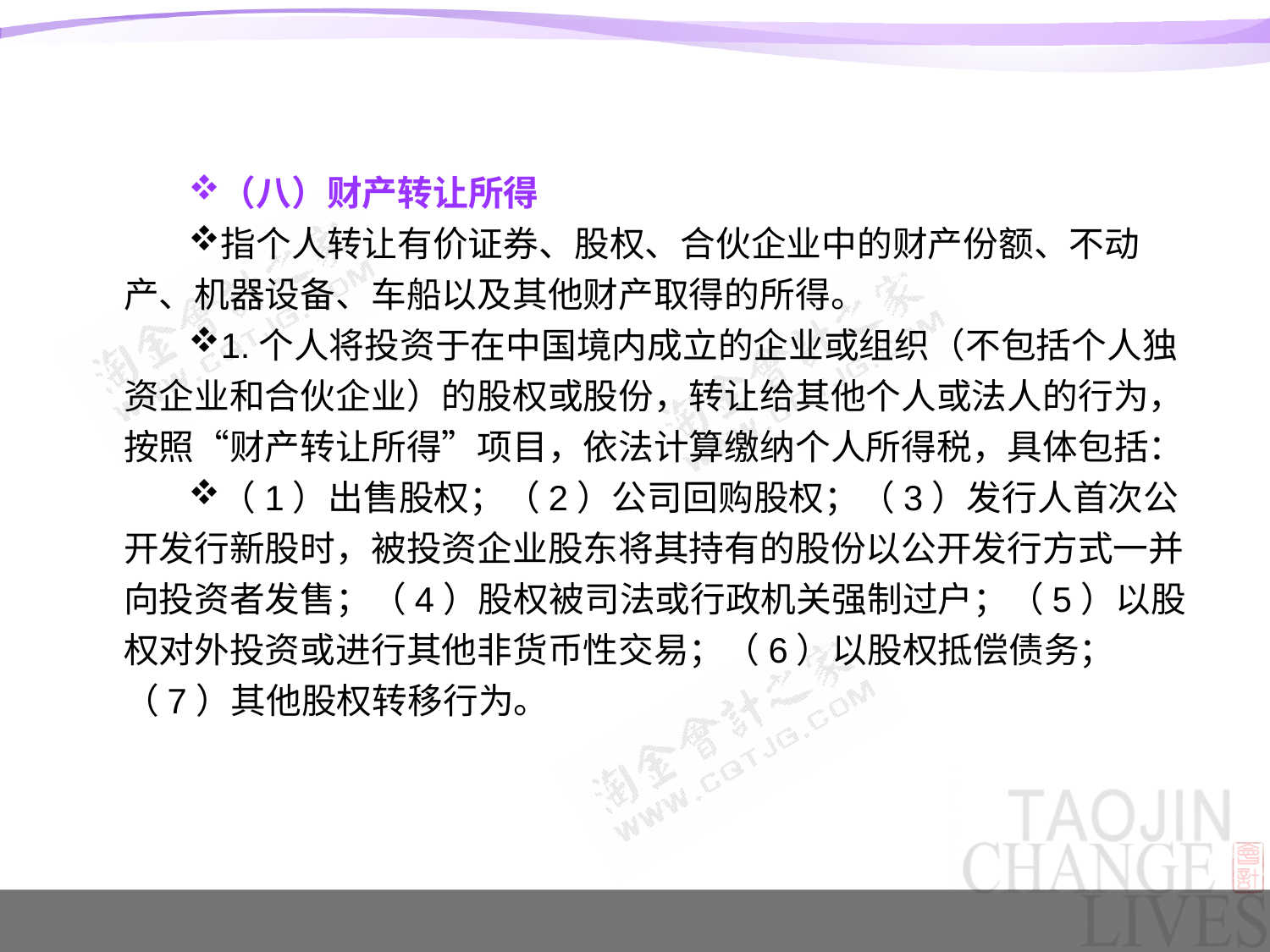

#
（八）财产转让所得
指个人转让有价证券、股权、合伙企业中的财产份额、不动产、机器设备、车船以及其他财产取得的所得。
1.个人将投资于在中国境内成立的企业或组织（不包括个人独资企业和合伙企业）的股权或股份，转让给其他个人或法人的行为，按照“财产转让所得”项目，依法计算缴纳个人所得税，具体包括：
（1）出售股权；（2）公司回购股权；（3）发行人首次公开发行新股时，被投资企业股东将其持有的股份以公开发行方式一并向投资者发售；（4）股权被司法或行政机关强制过户；（5）以股权对外投资或进行其他非货币性交易；（6）以股权抵偿债务；（7）其他股权转移行为。